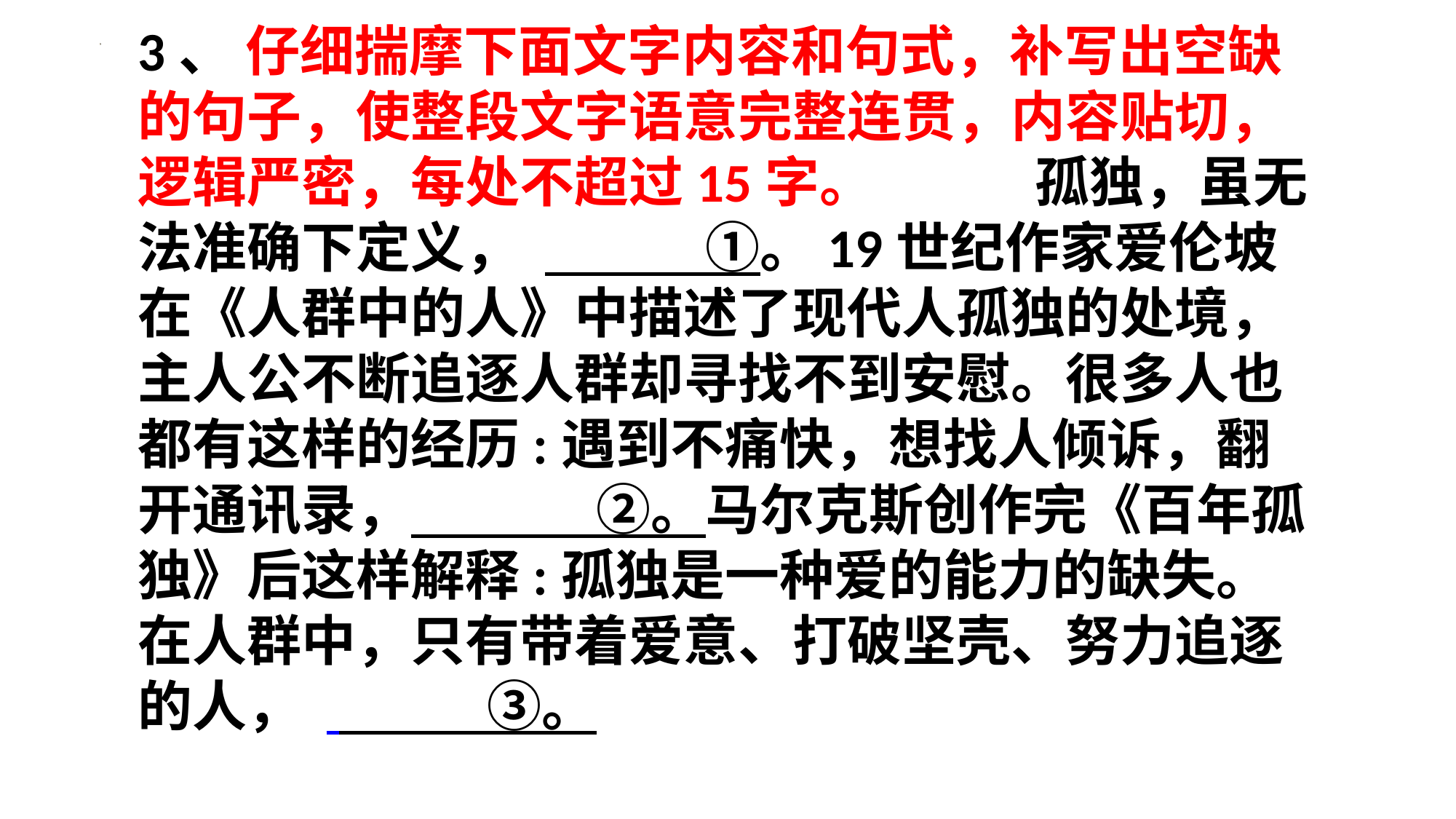

3、 仔细揣摩下面文字内容和句式，补写出空缺的句子，使整段文字语意完整连贯，内容贴切，逻辑严密，每处不超过15字。             孤独，虽无法准确下定义，               ①。19世纪作家爱伦坡在《人群中的人》中描述了现代人孤独的处境，主人公不断追逐人群却寻找不到安慰。很多人也都有这样的经历:遇到不痛快，想找人倾诉，翻开通讯录，               ②。马尔克斯创作完《百年孤独》后这样解释:孤独是一种爱的能力的缺失。在人群中，只有带着爱意、打破坚壳、努力追逐的人，               ③。